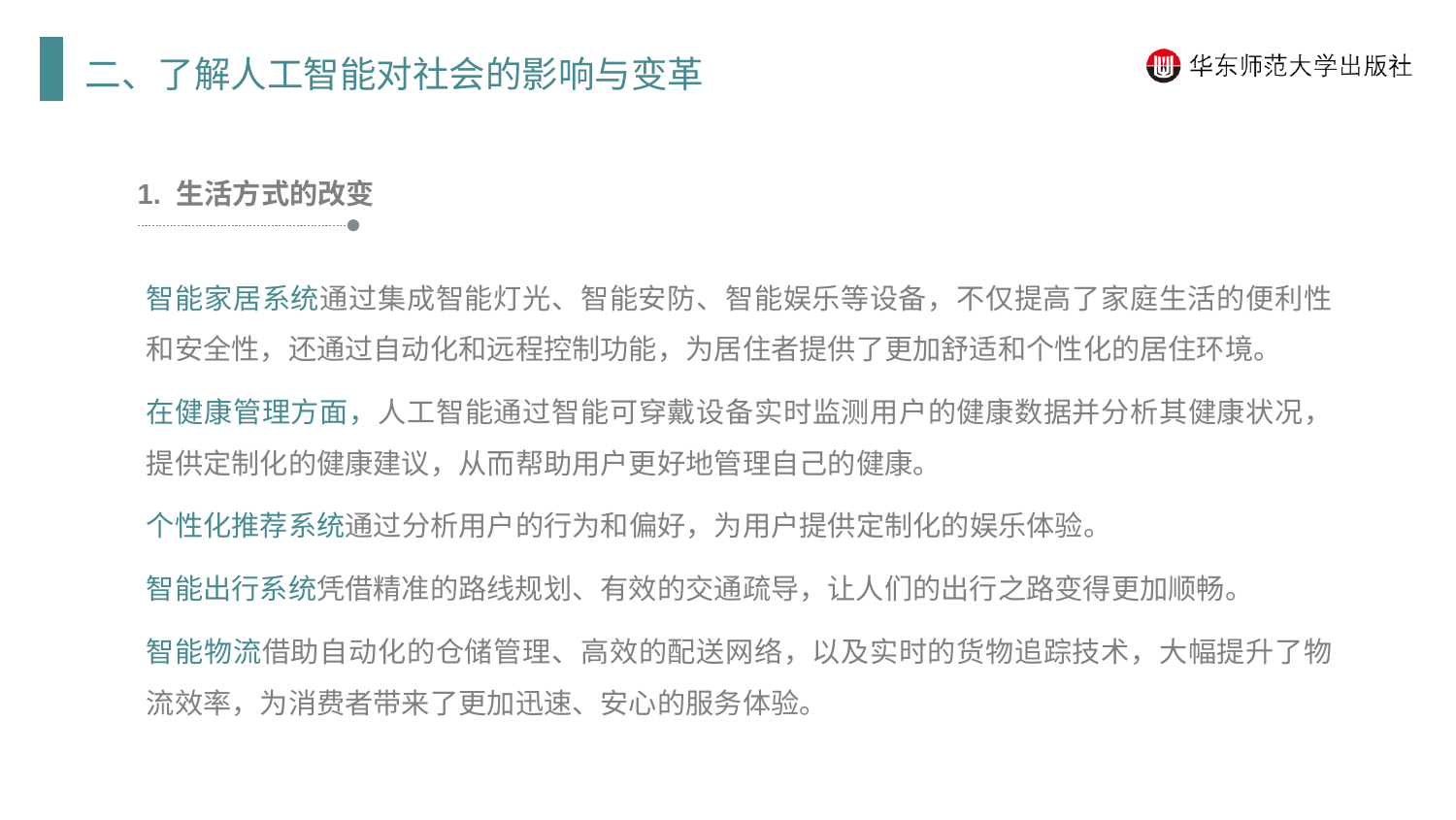

二、了解人工智能对社会的影响与变革
1. 生活方式的改变
智能家居系统通过集成智能灯光、智能安防、智能娱乐等设备，不仅提高了家庭生活的便利性和安全性，还通过自动化和远程控制功能，为居住者提供了更加舒适和个性化的居住环境。
在健康管理方面，人工智能通过智能可穿戴设备实时监测用户的健康数据并分析其健康状况，提供定制化的健康建议，从而帮助用户更好地管理自己的健康。
个性化推荐系统通过分析用户的行为和偏好，为用户提供定制化的娱乐体验。
智能出行系统凭借精准的路线规划、有效的交通疏导，让人们的出行之路变得更加顺畅。
智能物流借助自动化的仓储管理、高效的配送网络，以及实时的货物追踪技术，大幅提升了物流效率，为消费者带来了更加迅速、安心的服务体验。